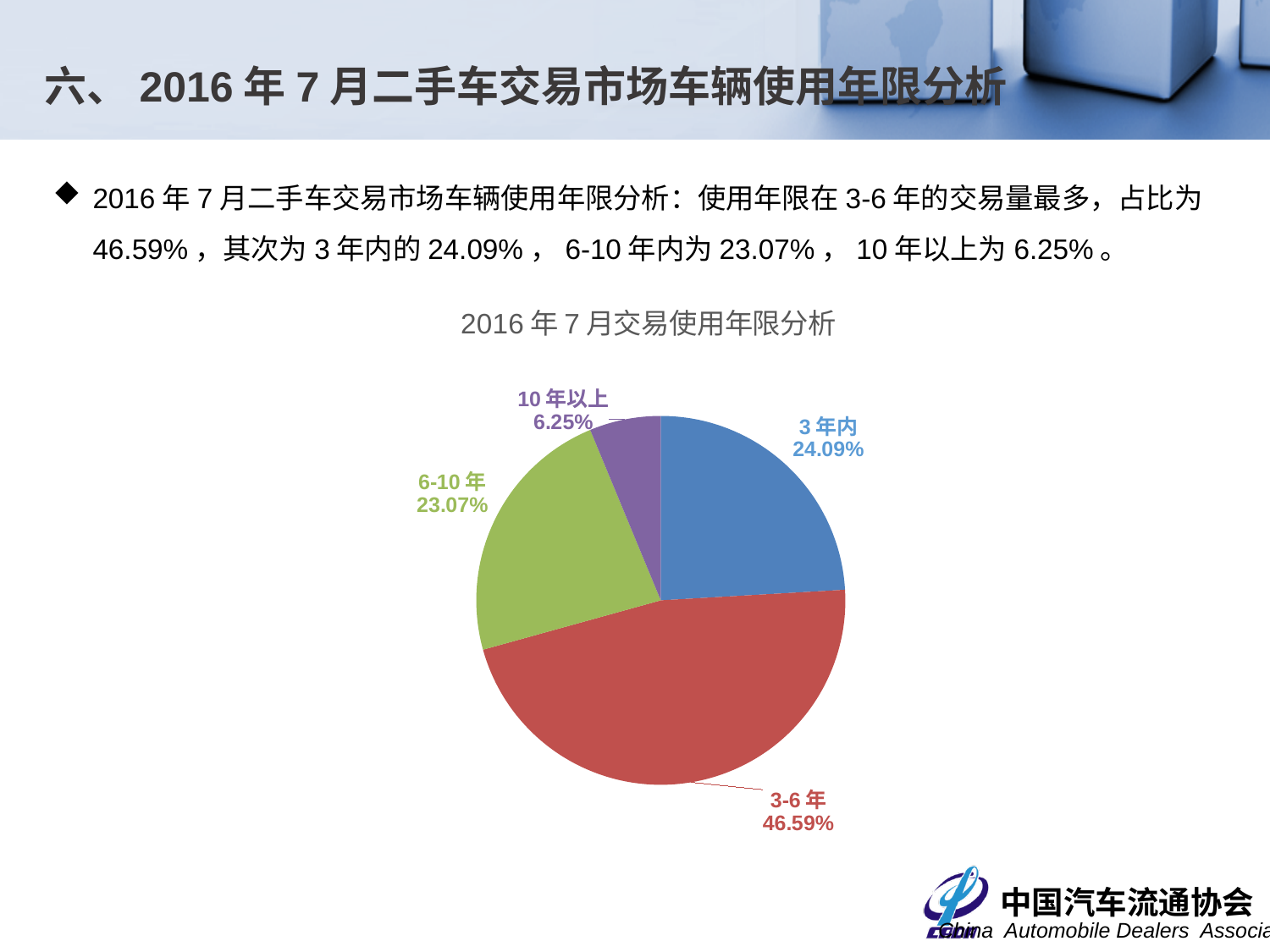

六、2016年7月二手车交易市场车辆使用年限分析
2016年7月二手车交易市场车辆使用年限分析：使用年限在3-6年的交易量最多，占比为46.59%，其次为3年内的24.09%，6-10年内为23.07%，10年以上为6.25%。

### Chart: 2016年7月交易使用年限分析

| Category | 交易数量 |
|---|---|
| 3年内 | 0.24089573971779413 |
| 3-6年 | 0.46594028163370477 |
| 6-10年 | 0.2306609376341624 |
| 10年以上 | 0.06250304101433936 |